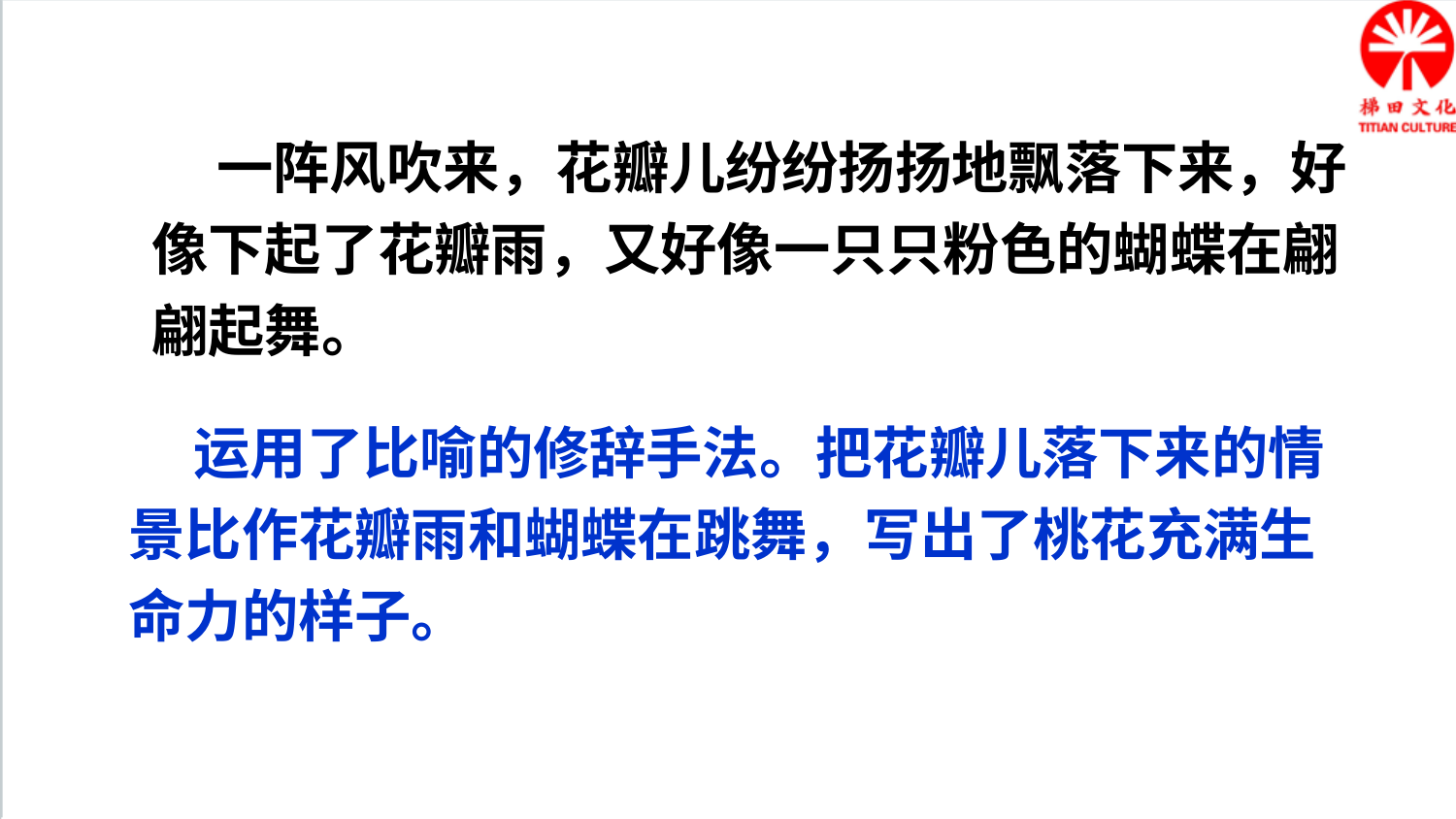

一阵风吹来，花瓣儿纷纷扬扬地飘落下来，好像下起了花瓣雨，又好像一只只粉色的蝴蝶在翩翩起舞。
    运用了比喻的修辞手法。把花瓣儿落下来的情景比作花瓣雨和蝴蝶在跳舞，写出了桃花充满生命力的样子。